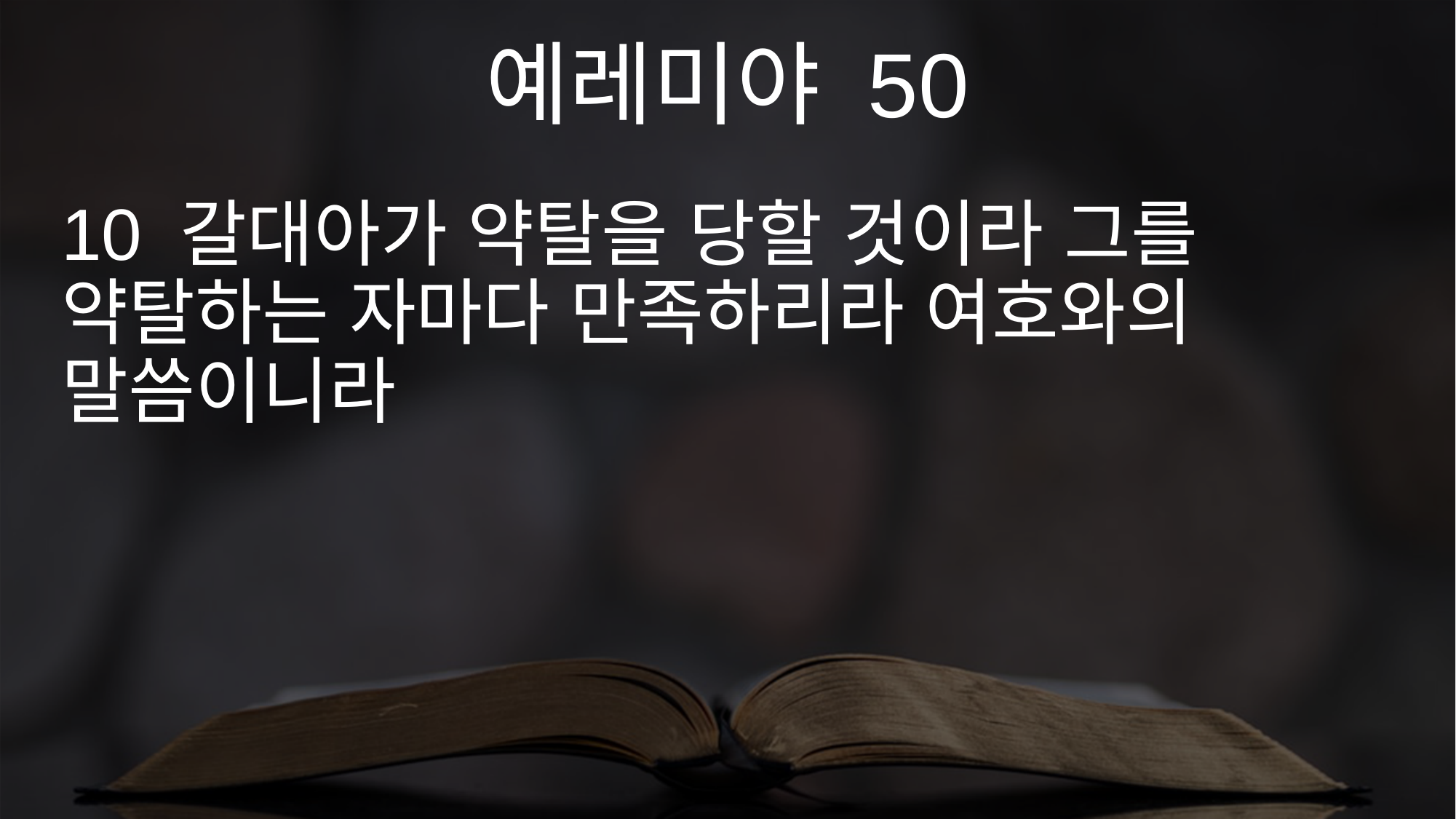

예레미야 50
10 갈대아가 약탈을 당할 것이라 그를 약탈하는 자마다 만족하리라 여호와의 말씀이니라